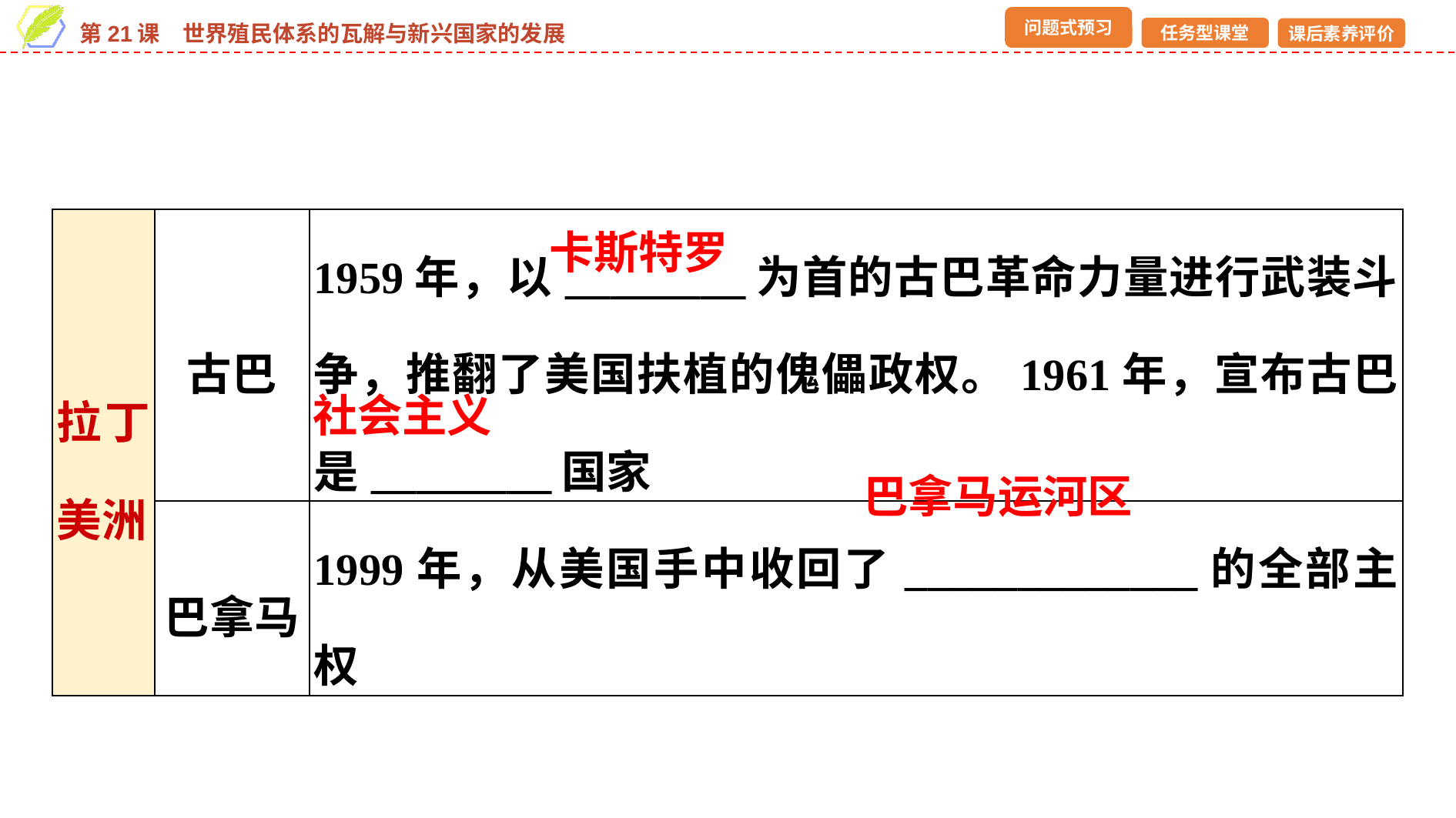

| 拉丁美洲 | 古巴 | 1959年，以\_\_\_\_\_\_\_\_为首的古巴革命力量进行武装斗争，推翻了美国扶植的傀儡政权。1961年，宣布古巴是\_\_\_\_\_\_\_\_国家 |
| --- | --- | --- |
|  | 巴拿马 | 1999年，从美国手中收回了\_\_\_\_\_\_\_\_\_\_\_\_\_的全部主权 |
卡斯特罗
社会主义
巴拿马运河区